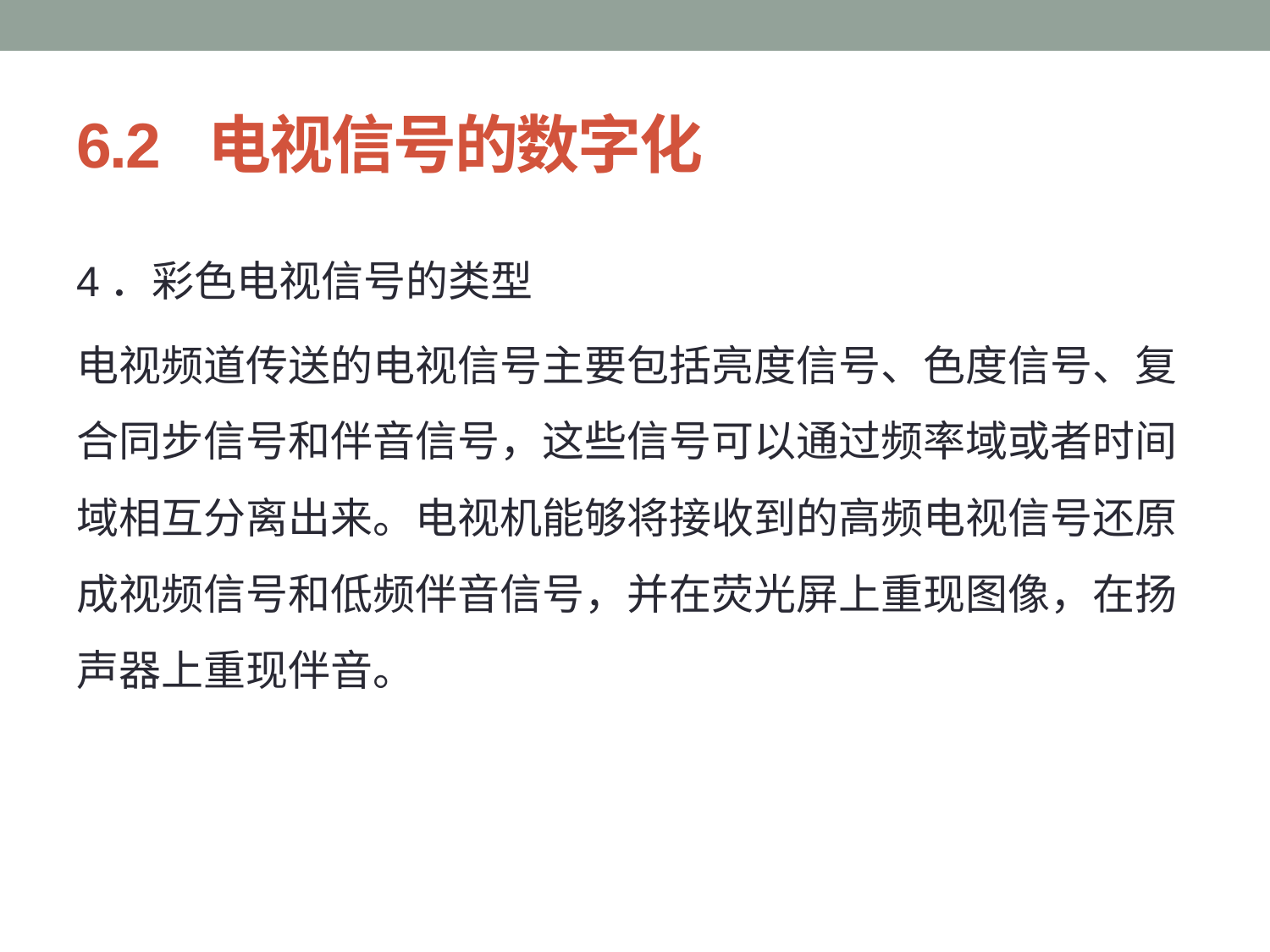

# 6.2  电视信号的数字化
4．彩色电视信号的类型
电视频道传送的电视信号主要包括亮度信号、色度信号、复合同步信号和伴音信号，这些信号可以通过频率域或者时间域相互分离出来。电视机能够将接收到的高频电视信号还原成视频信号和低频伴音信号，并在荧光屏上重现图像，在扬声器上重现伴音。